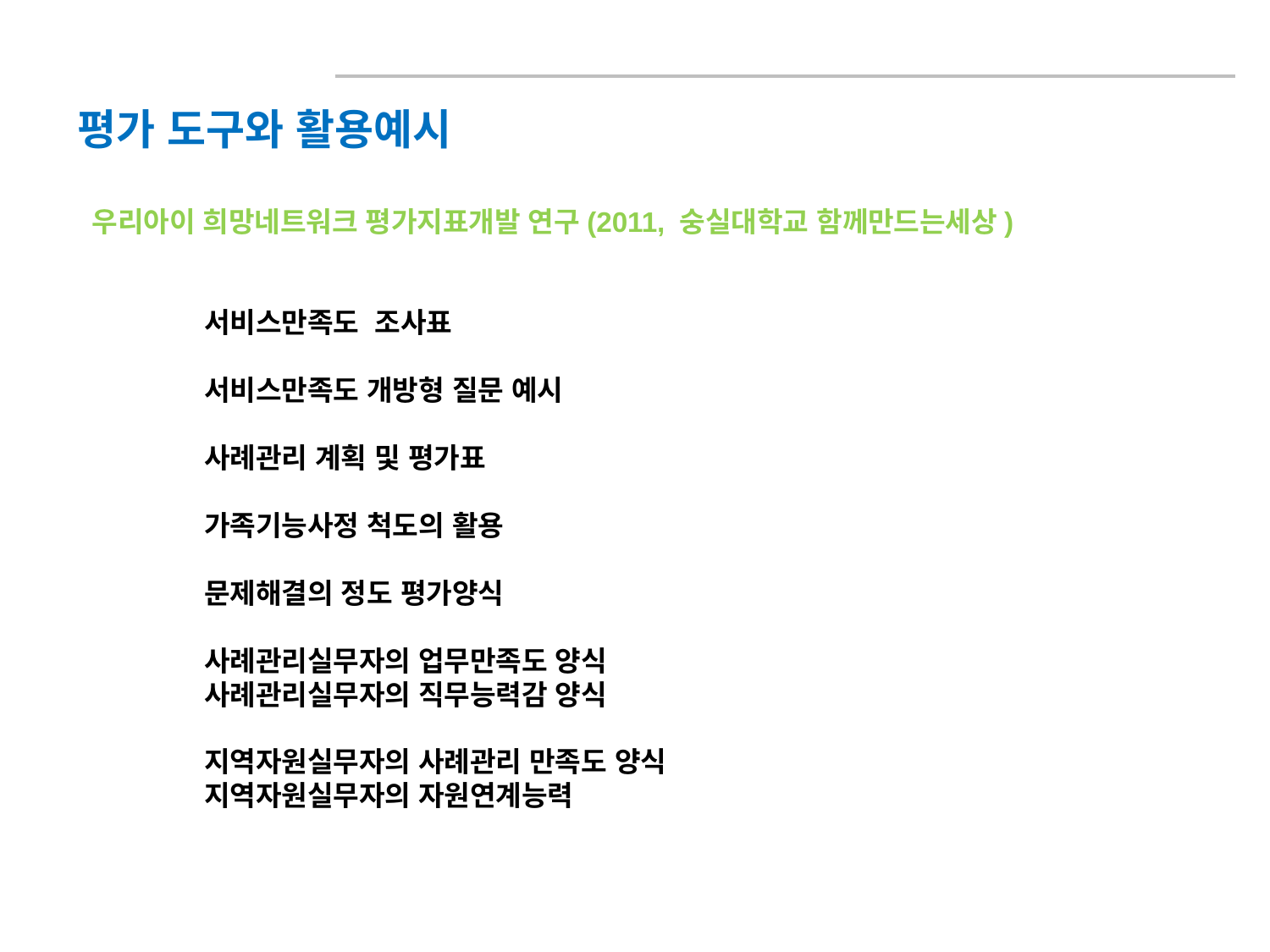

평가 도구와 활용예시

 우리아이 희망네트워크 평가지표개발 연구(2011, 숭실대학교 함께만드는세상)

서비스만족도  조사표

서비스만족도 개방형 질문 예시

사례관리 계획 및 평가표

가족기능사정 척도의 활용

문제해결의 정도 평가양식

사례관리실무자의 업무만족도 양식
사례관리실무자의 직무능력감 양식

지역자원실무자의 사례관리 만족도 양식
지역자원실무자의 자원연계능력